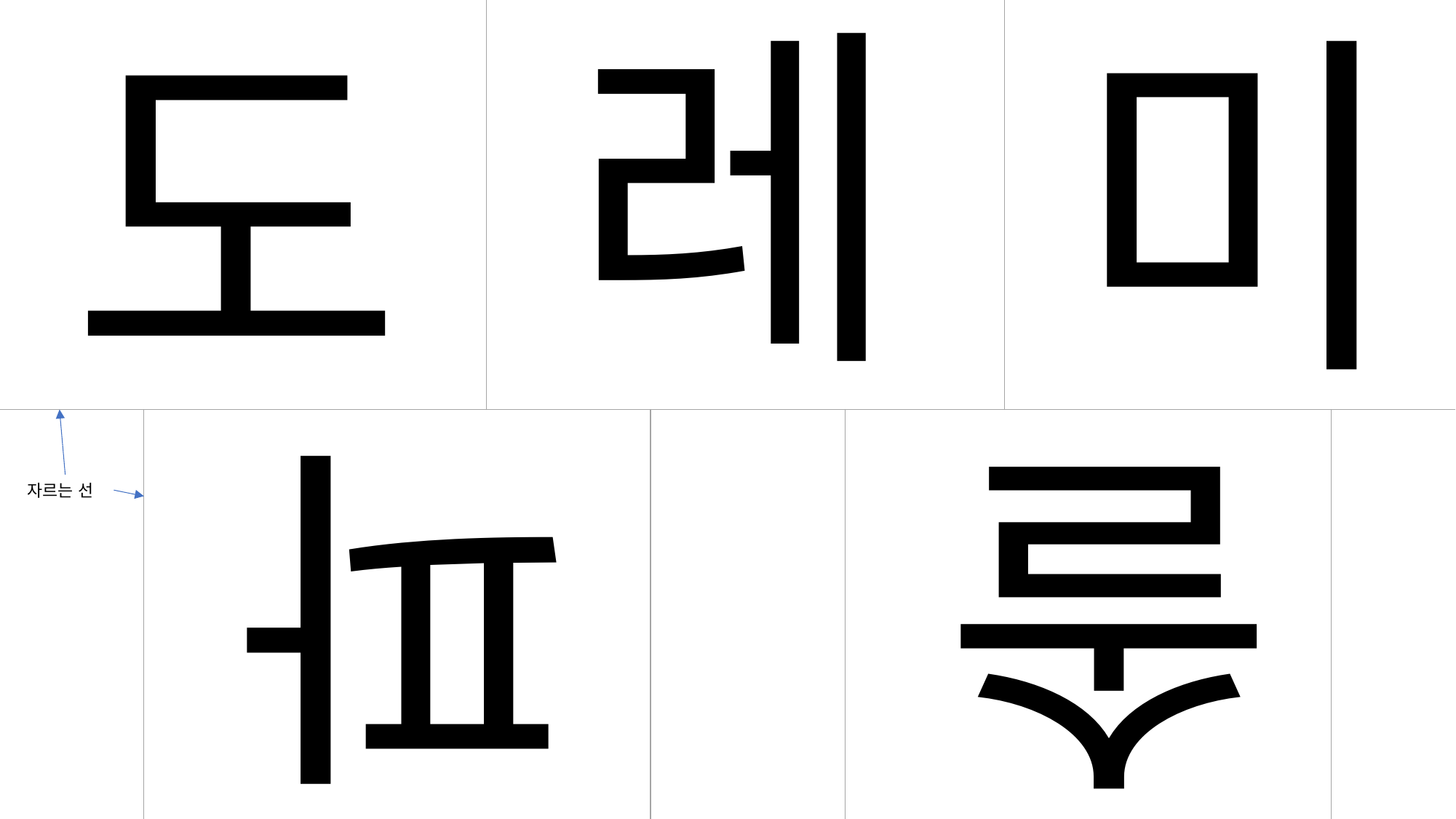

레
미
도
파
솔
자르는 선